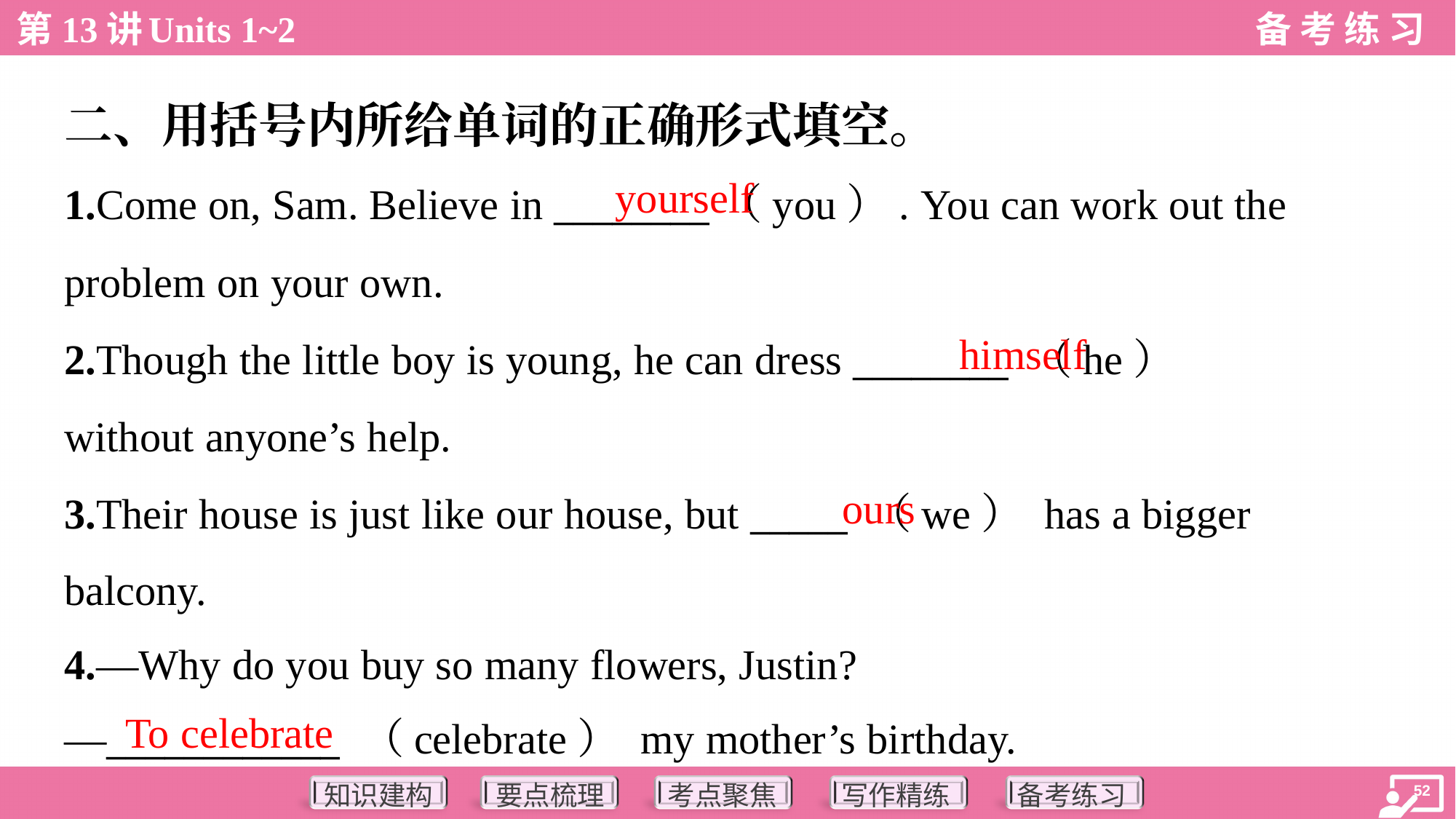

二、用括号内所给单词的正确形式填空。
yourself
1.Come on, Sam. Believe in ________（you）. You can work out the
problem on your own.
2.Though the little boy is young, he can dress ________ （he）
without anyone’s help.
3.Their house is just like our house, but _____ （we） has a bigger
balcony.
himself
ours
4.—Why do you buy so many flowers, Justin?
—____________ （celebrate） my mother’s birthday.
To celebrate